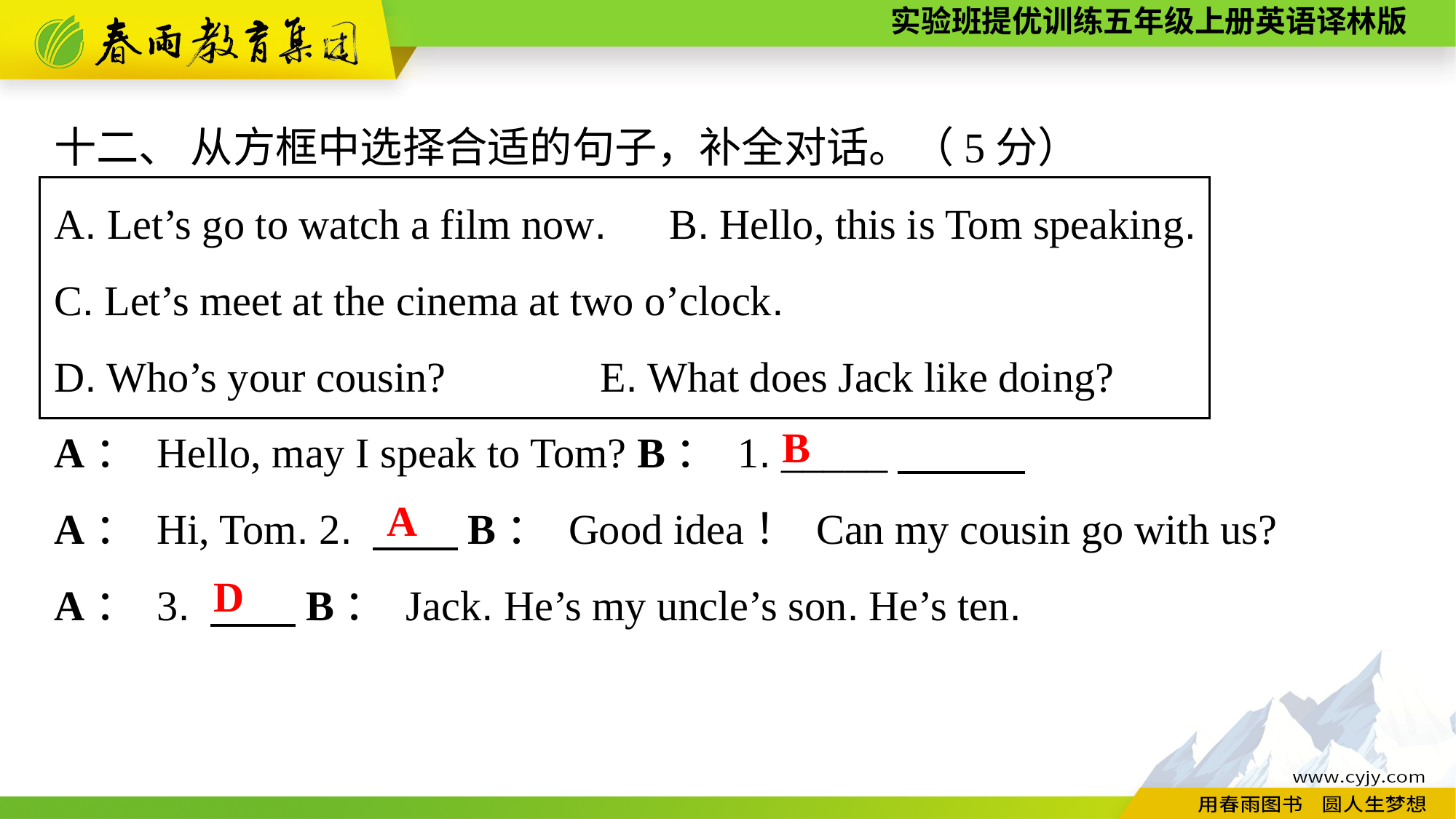

十二、 从方框中选择合适的句子，补全对话。（5分）
A. Let’s go to watch a film now.　B. Hello, this is Tom speaking.
C. Let’s meet at the cinema at two o’clock.
D. Who’s your cousin?		E. What does Jack like doing?
A： Hello, may I speak to Tom? B： 1. _____
A： Hi, Tom. 2. 　　B： Good idea！ Can my cousin go with us?
A： 3. 　　B： Jack. He’s my uncle’s son. He’s ten.

B
A
D